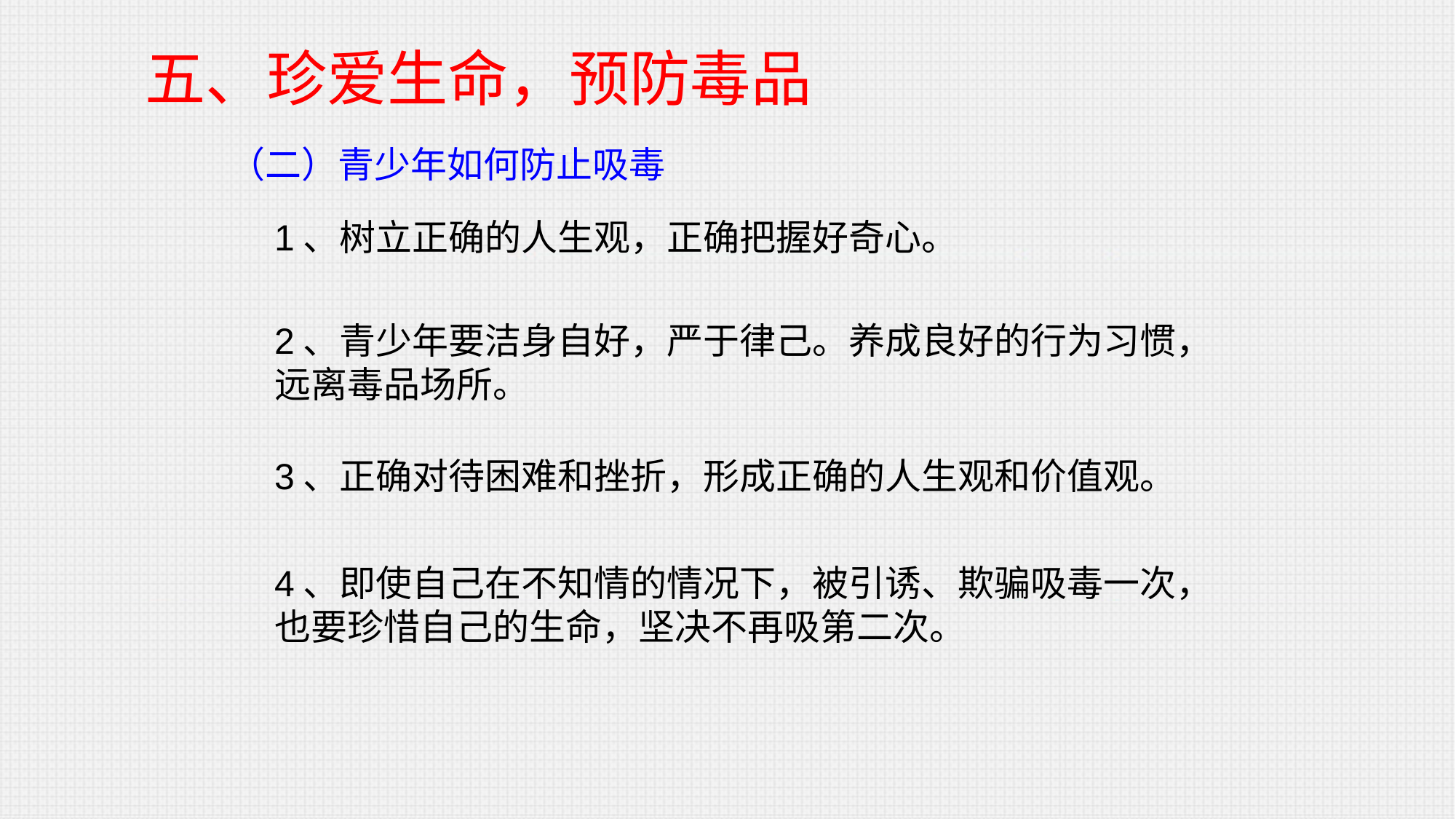

五、珍爱生命，预防毒品
（二）青少年如何防止吸毒
1、树立正确的人生观，正确把握好奇心。
2、青少年要洁身自好，严于律己。养成良好的行为习惯，远离毒品场所。
3、正确对待困难和挫折，形成正确的人生观和价值观。
4、即使自己在不知情的情况下，被引诱、欺骗吸毒一次，也要珍惜自己的生命，坚决不再吸第二次。